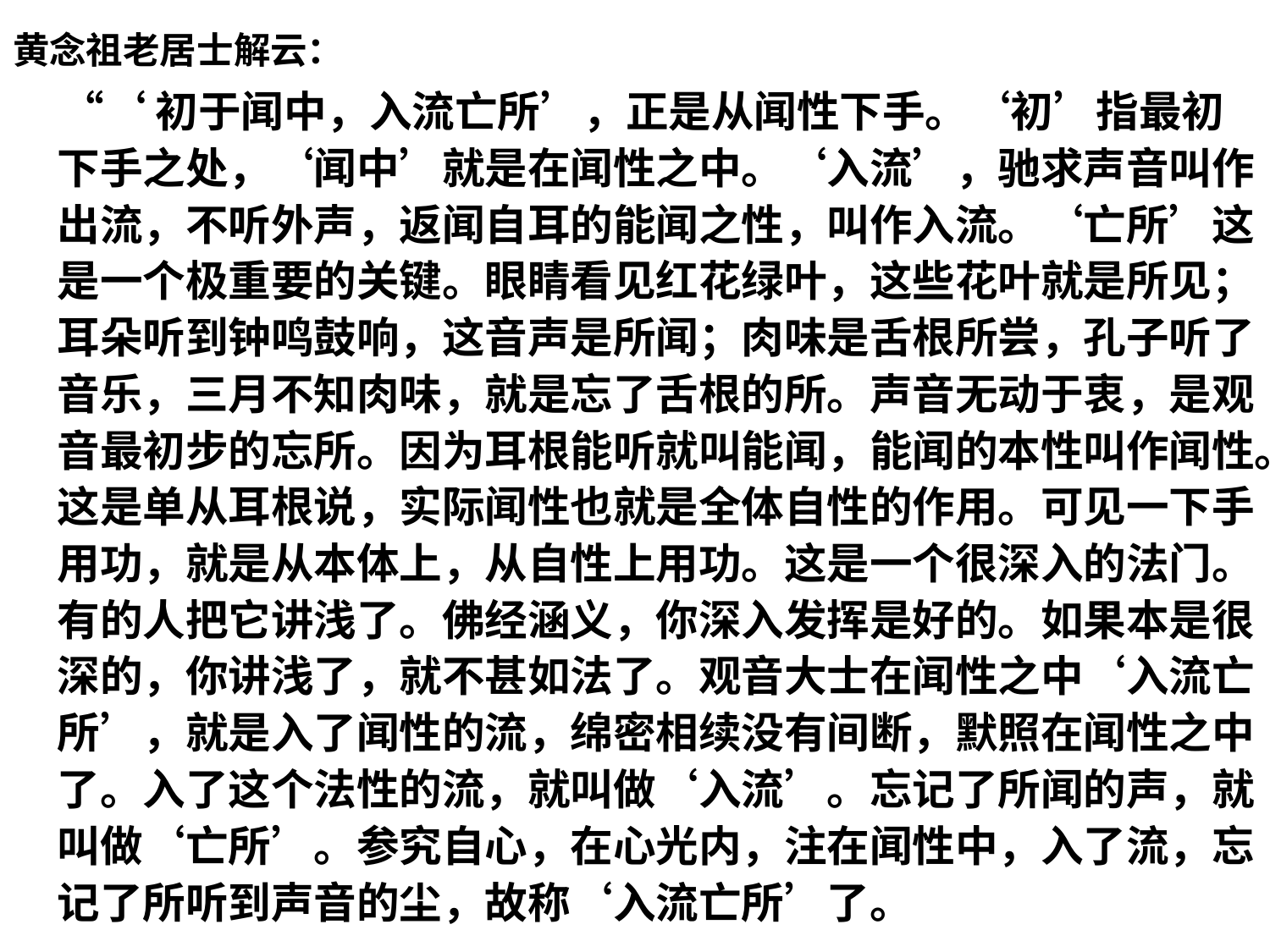

黄念祖老居士解云：
     “‘初于闻中，入流亡所’，正是从闻性下手。‘初’指最初下手之处，‘闻中’就是在闻性之中。‘入流’，驰求声音叫作出流，不听外声，返闻自耳的能闻之性，叫作入流。‘亡所’这是一个极重要的关键。眼睛看见红花绿叶，这些花叶就是所见；耳朵听到钟鸣鼓响，这音声是所闻；肉味是舌根所尝，孔子听了音乐，三月不知肉味，就是忘了舌根的所。声音无动于衷，是观音最初步的忘所。因为耳根能听就叫能闻，能闻的本性叫作闻性。这是单从耳根说，实际闻性也就是全体自性的作用。可见一下手用功，就是从本体上，从自性上用功。这是一个很深入的法门。有的人把它讲浅了。佛经涵义，你深入发挥是好的。如果本是很深的，你讲浅了，就不甚如法了。观音大士在闻性之中‘入流亡所’，就是入了闻性的流，绵密相续没有间断，默照在闻性之中了。入了这个法性的流，就叫做‘入流’。忘记了所闻的声，就叫做‘亡所’。参究自心，在心光内，注在闻性中，入了流，忘记了所听到声音的尘，故称‘入流亡所’了。